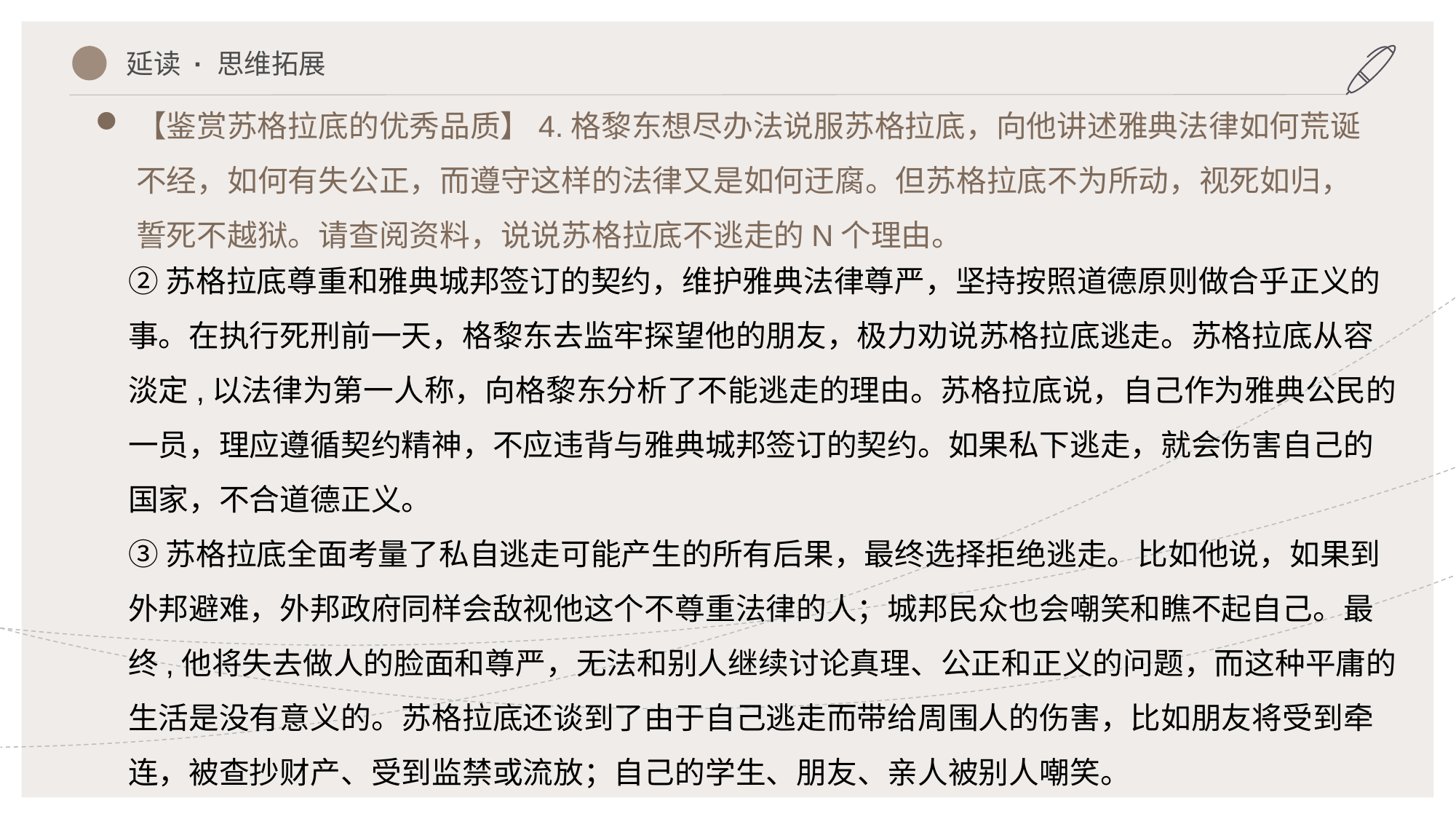

延读 · 思维拓展

【鉴赏苏格拉底的优秀品质】4.格黎东想尽办法说服苏格拉底，向他讲述雅典法律如何荒诞不经，如何有失公正，而遵守这样的法律又是如何迂腐。但苏格拉底不为所动，视死如归，誓死不越狱。请查阅资料，说说苏格拉底不逃走的N个理由。
②苏格拉底尊重和雅典城邦签订的契约，维护雅典法律尊严，坚持按照道德原则做合乎正义的事。在执行死刑前一天，格黎东去监牢探望他的朋友，极力劝说苏格拉底逃走。苏格拉底从容淡定,以法律为第一人称，向格黎东分析了不能逃走的理由。苏格拉底说，自己作为雅典公民的一员，理应遵循契约精神，不应违背与雅典城邦签订的契约。如果私下逃走，就会伤害自己的国家，不合道德正义。
③苏格拉底全面考量了私自逃走可能产生的所有后果，最终选择拒绝逃走。比如他说，如果到外邦避难，外邦政府同样会敌视他这个不尊重法律的人；城邦民众也会嘲笑和瞧不起自己。最终,他将失去做人的脸面和尊严，无法和别人继续讨论真理、公正和正义的问题，而这种平庸的生活是没有意义的。苏格拉底还谈到了由于自己逃走而带给周围人的伤害，比如朋友将受到牵连，被查抄财产、受到监禁或流放；自己的学生、朋友、亲人被别人嘲笑。